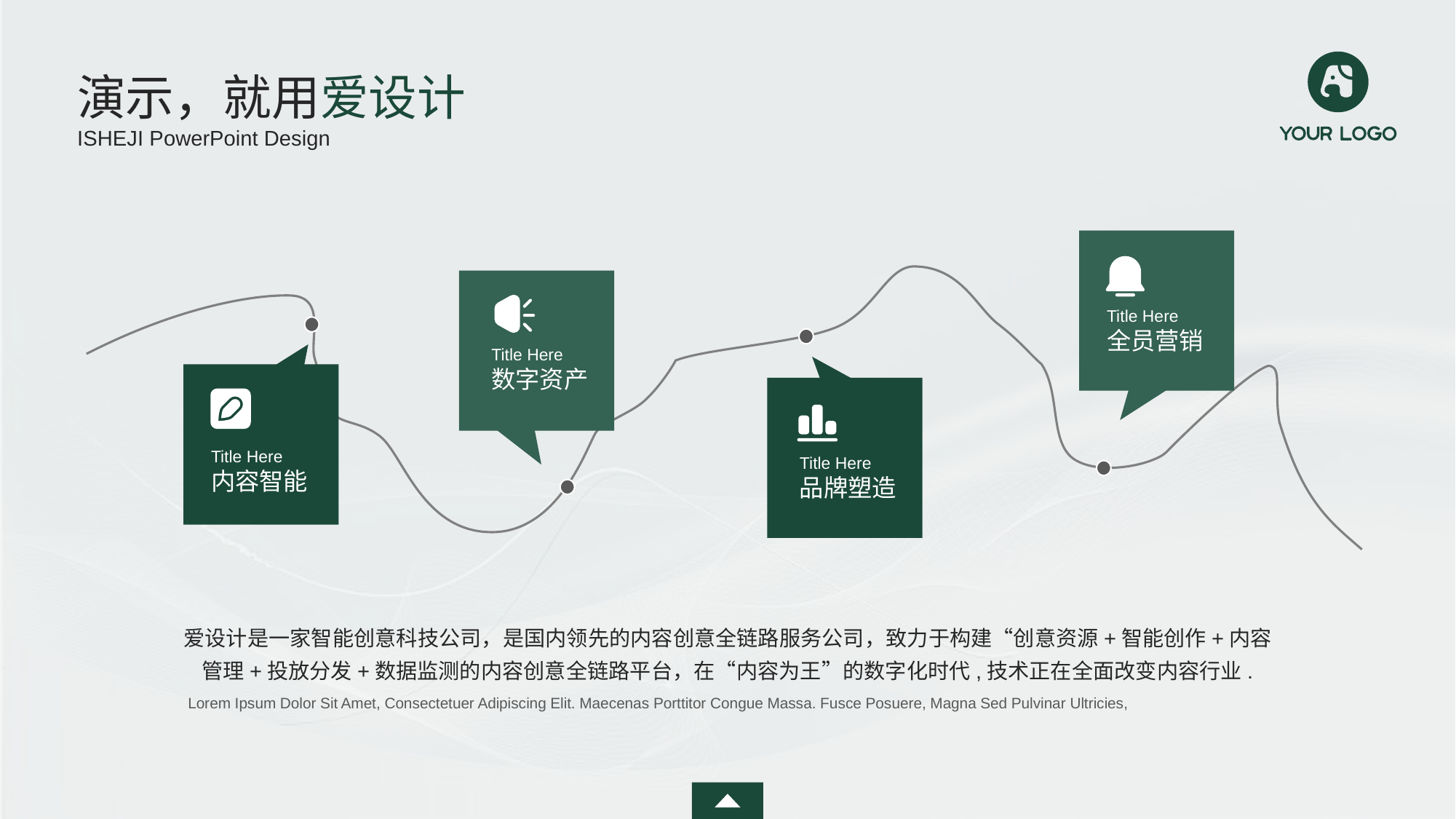

演示，就用爱设计
ISHEJI PowerPoint Design

Title Here
全员营销

Title Here
数字资产

Title Here
内容智能
Title Here
品牌塑造

爱设计是一家智能创意科技公司，是国内领先的内容创意全链路服务公司，致力于构建“创意资源+智能创作+内容
管理+投放分发+数据监测的内容创意全链路平台，在“内容为王”的数字化时代,技术正在全面改变内容行业.
Lorem Ipsum Dolor Sit Amet, Consectetuer Adipiscing Elit. Maecenas Porttitor Congue Massa. Fusce Posuere, Magna Sed Pulvinar Ultricies,